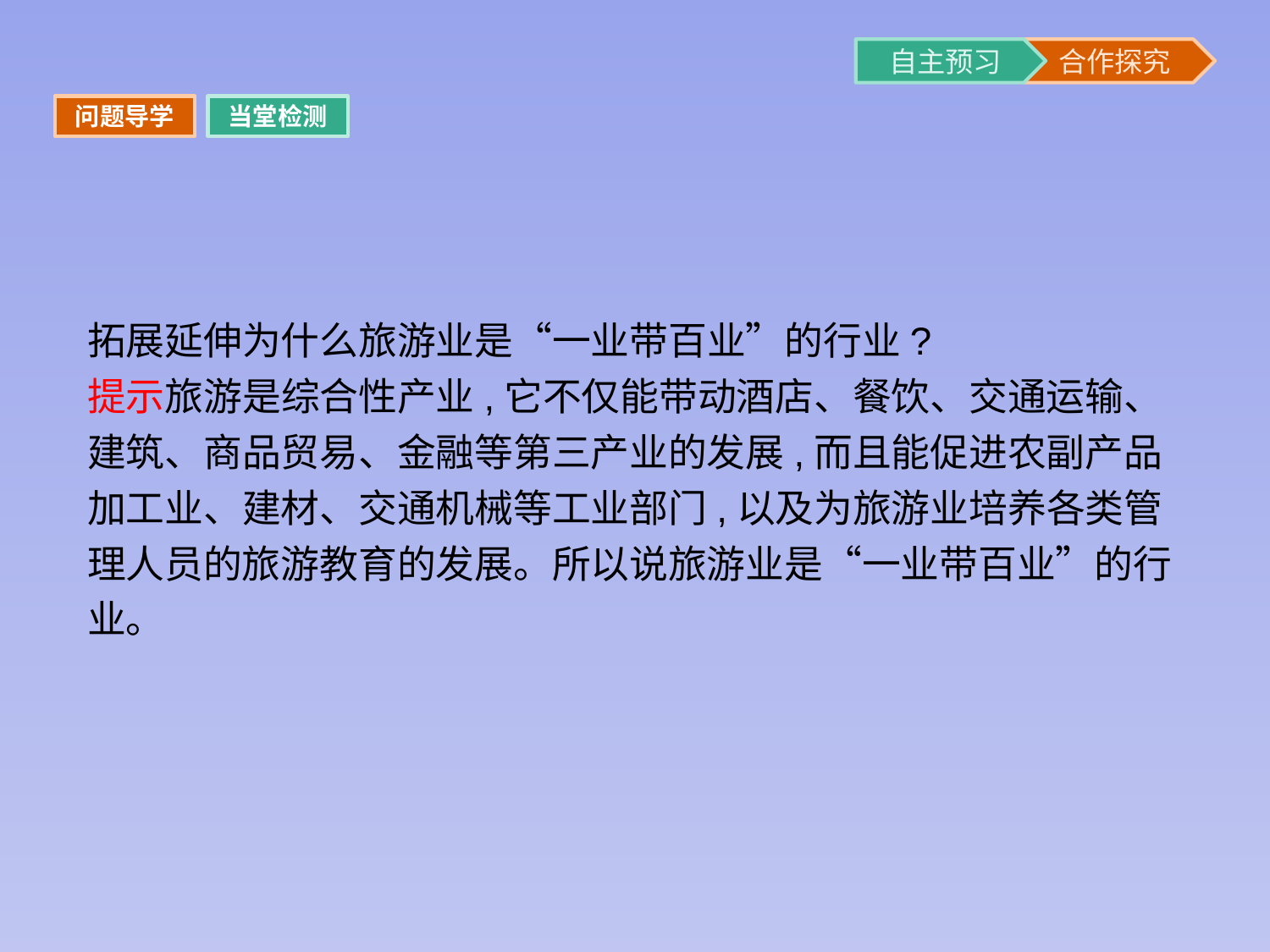

问题导学
当堂检测
拓展延伸为什么旅游业是“一业带百业”的行业?
提示旅游是综合性产业,它不仅能带动酒店、餐饮、交通运输、建筑、商品贸易、金融等第三产业的发展,而且能促进农副产品加工业、建材、交通机械等工业部门,以及为旅游业培养各类管理人员的旅游教育的发展。所以说旅游业是“一业带百业”的行业。